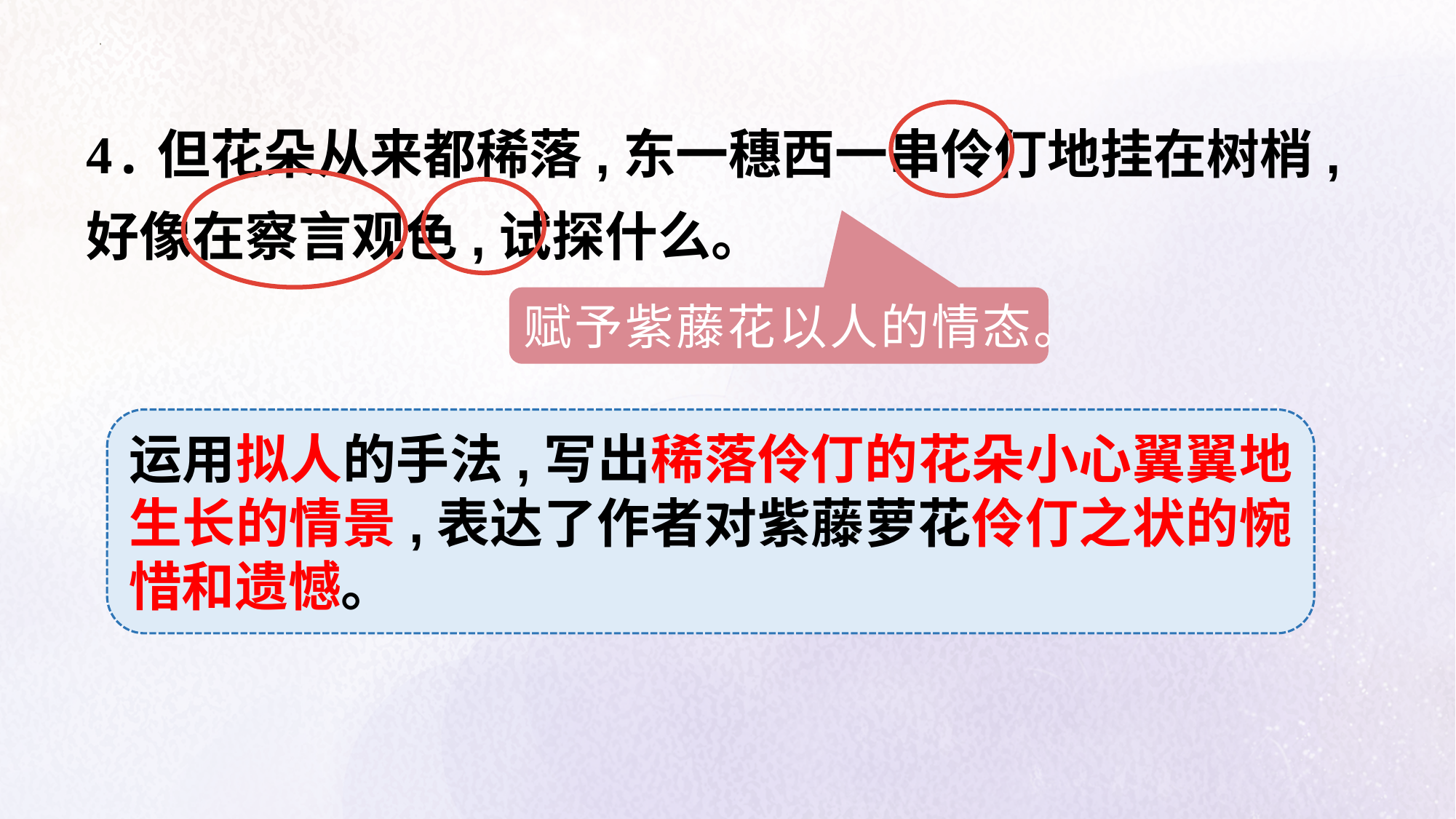

4.但花朵从来都稀落,东一穗西一串伶仃地挂在树梢,好像在察言观色,试探什么。

赋予紫藤花以人的情态。
运用拟人的手法,写出稀落伶仃的花朵小心翼翼地生长的情景,表达了作者对紫藤萝花伶仃之状的惋惜和遗憾。